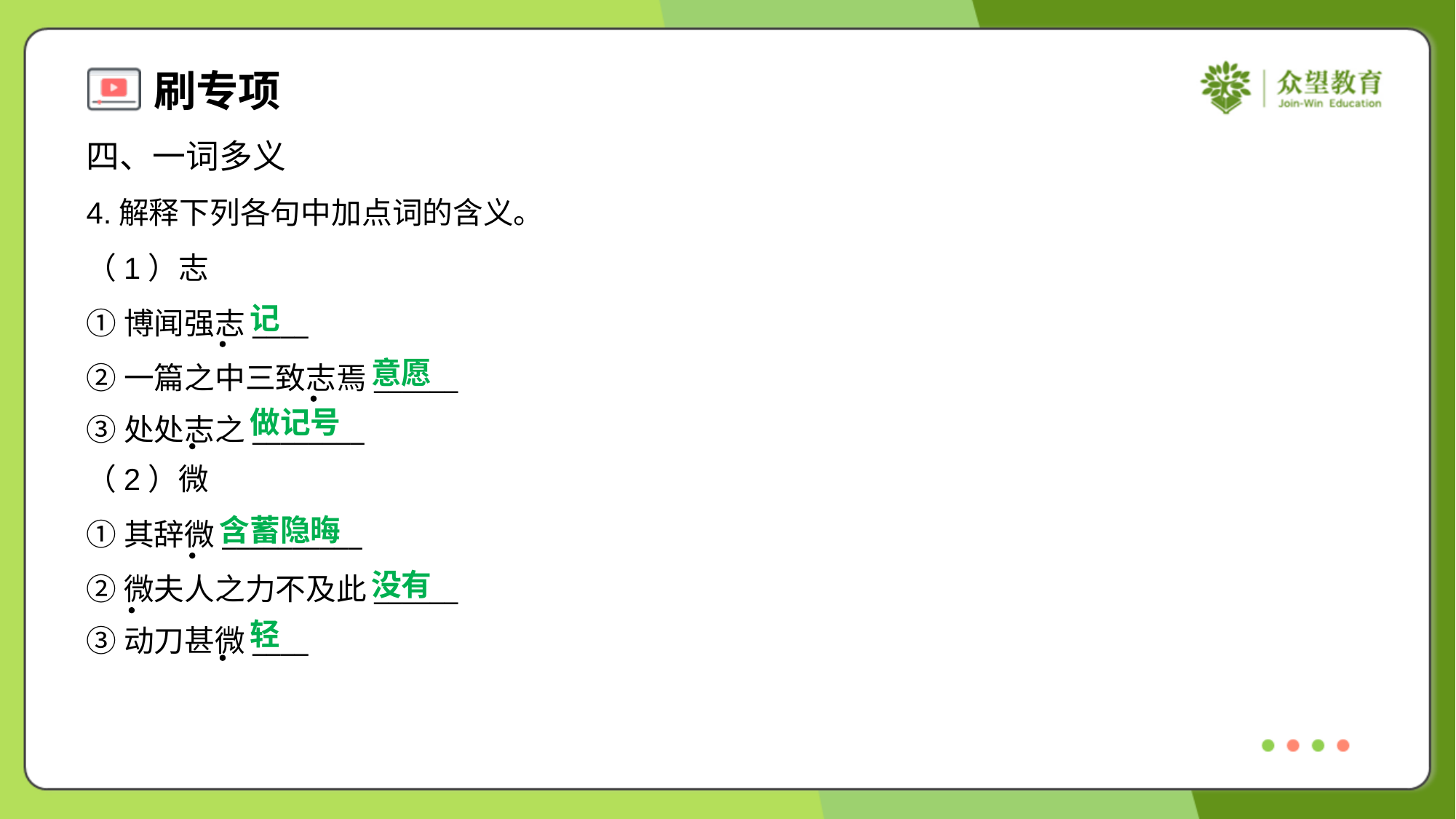

四、一词多义
4.解释下列各句中加点词的含义。
（1）志
记
①博闻强志____
②一篇之中三致志焉______
③处处志之________
意愿

做记号

（2）微

含蓄隐晦
①其辞微__________
②微夫人之力不及此______
③动刀甚微____
没有

轻